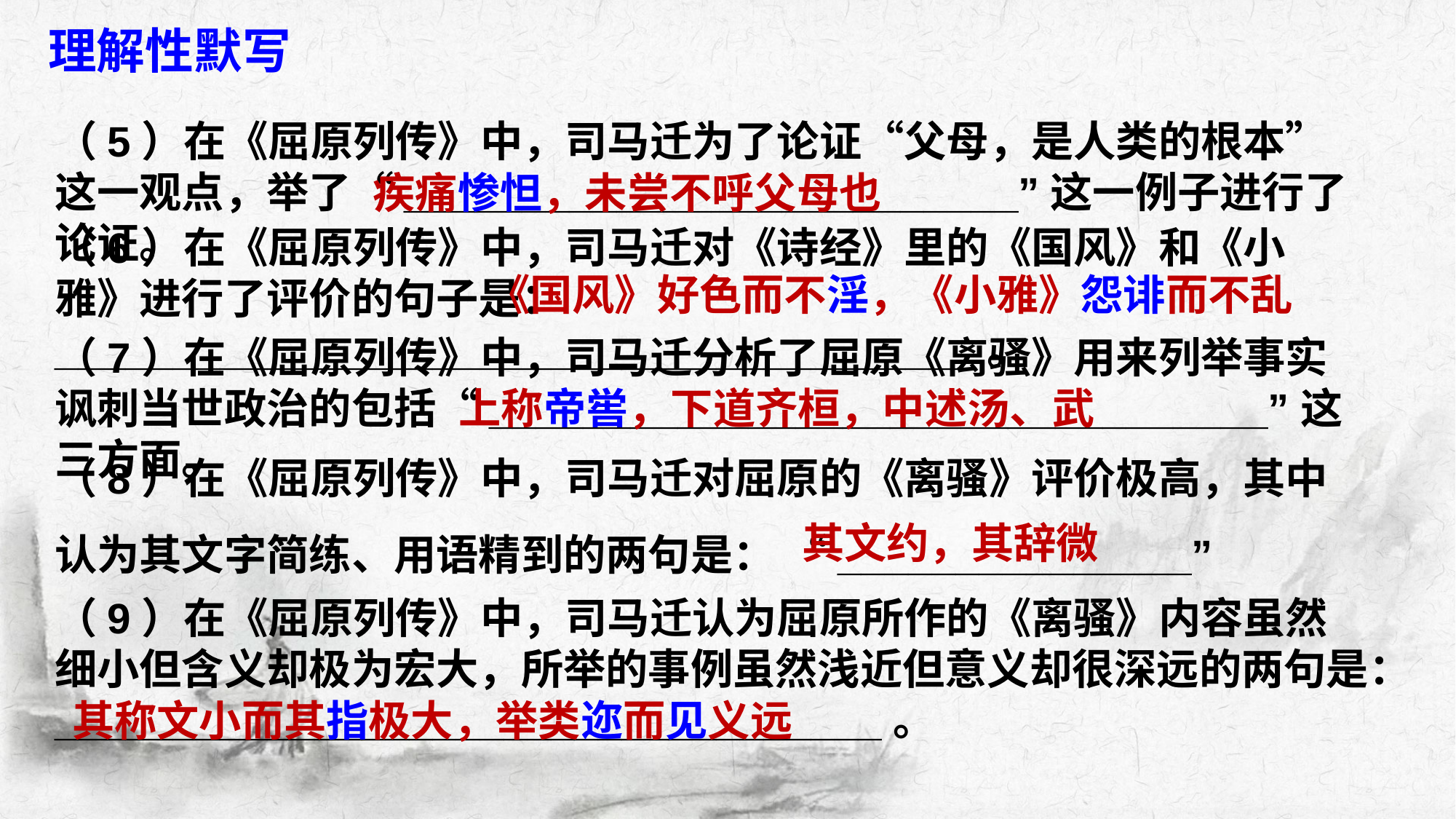

理解性默写
（5）在《屈原列传》中，司马迁为了论证“父母，是人类的根本”这一观点，举了“__________________________”这一例子进行了论证。
疾痛惨怛，未尝不呼父母也
政论文
（6）在《屈原列传》中，司马迁对《诗经》里的《国风》和《小雅》进行了评价的句子是：_______________________________________。
《国风》好色而不淫，《小雅》怨诽而不乱
（7）在《屈原列传》中，司马迁分析了屈原《离骚》用来列举事实讽刺当世政治的包括“_________________________________”这三方面。
上称帝喾，下道齐桓，中述汤、武
（8）在《屈原列传》中，司马迁对屈原的《离骚》评价极高，其中认为其文字简练、用语精到的两句是： “_______________”
其文约，其辞微
（9）在《屈原列传》中，司马迁认为屈原所作的《离骚》内容虽然细小但含义却极为宏大，所举的事例虽然浅近但意义却很深远的两句是：___________________________________。
其称文小而其指极大，举类迩而见义远